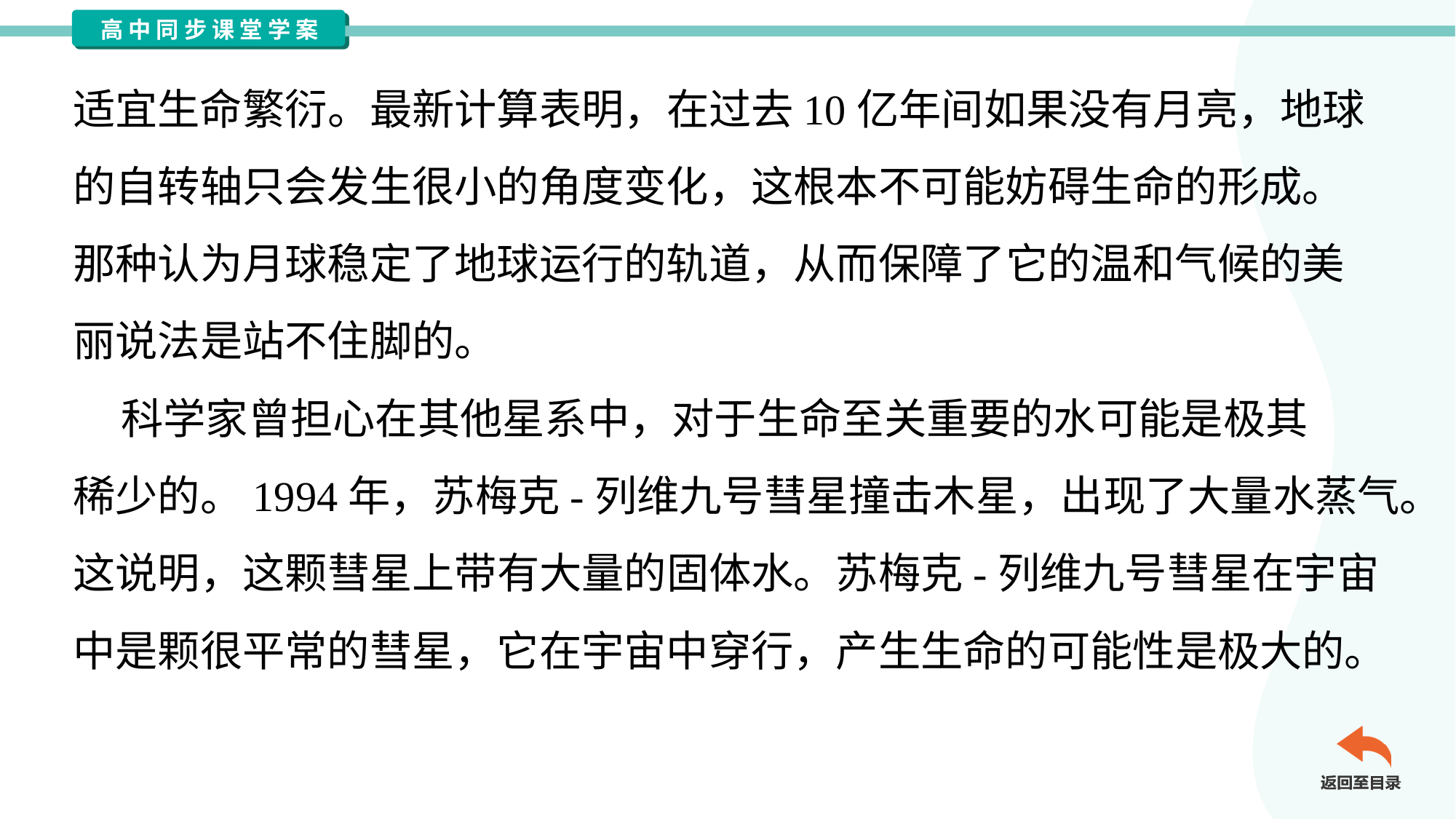

适宜生命繁衍。最新计算表明，在过去10亿年间如果没有月亮，地球
的自转轴只会发生很小的角度变化，这根本不可能妨碍生命的形成。
那种认为月球稳定了地球运行的轨道，从而保障了它的温和气候的美
丽说法是站不住脚的。
    科学家曾担心在其他星系中，对于生命至关重要的水可能是极其
稀少的。1994年，苏梅克-列维九号彗星撞击木星，出现了大量水蒸气。
这说明，这颗彗星上带有大量的固体水。苏梅克-列维九号彗星在宇宙
中是颗很平常的彗星，它在宇宙中穿行，产生生命的可能性是极大的。